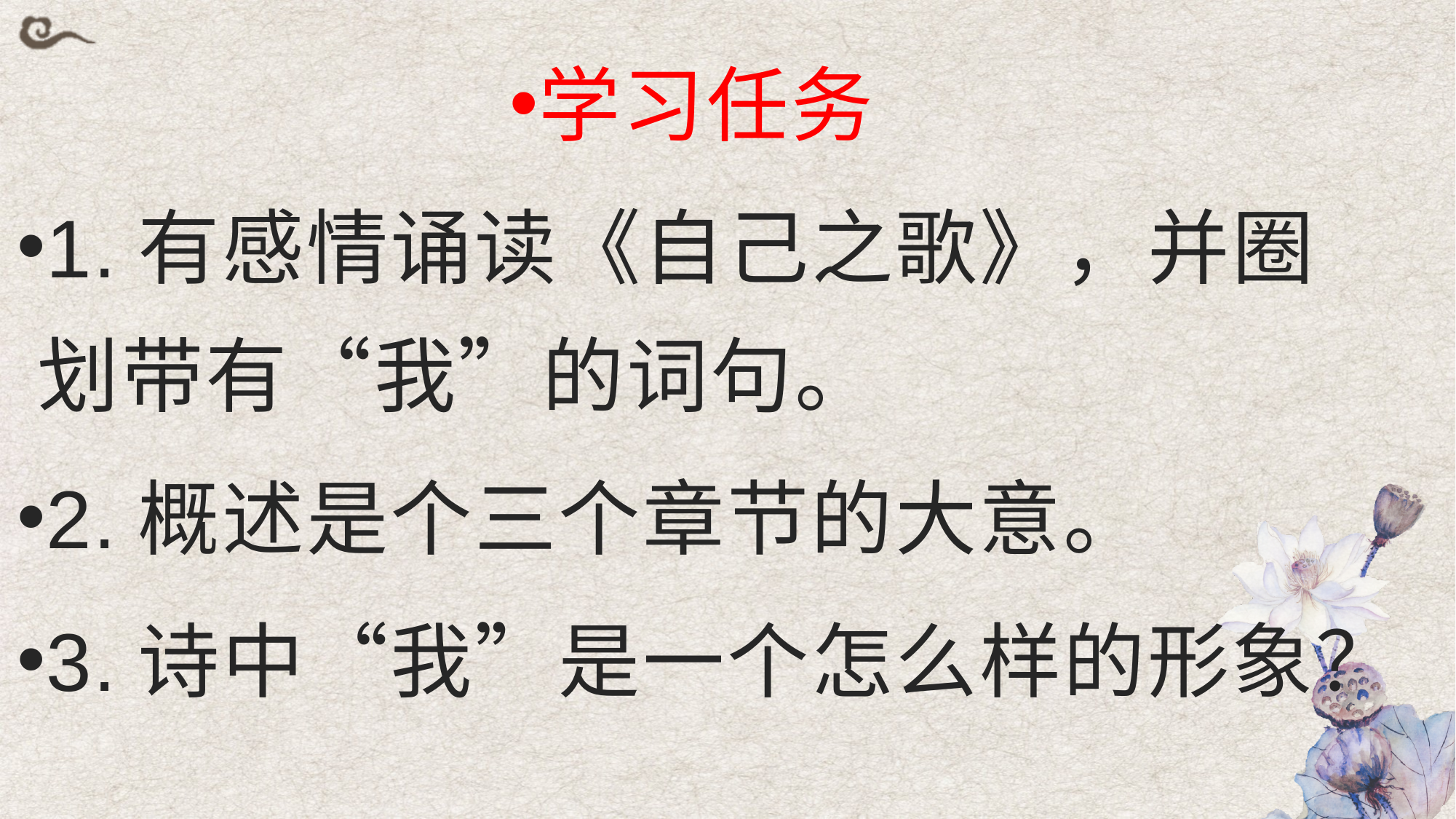

学习任务
1.有感情诵读《自己之歌》，并圈划带有“我”的词句。
2.概述是个三个章节的大意。
3.诗中“我”是一个怎么样的形象？
#